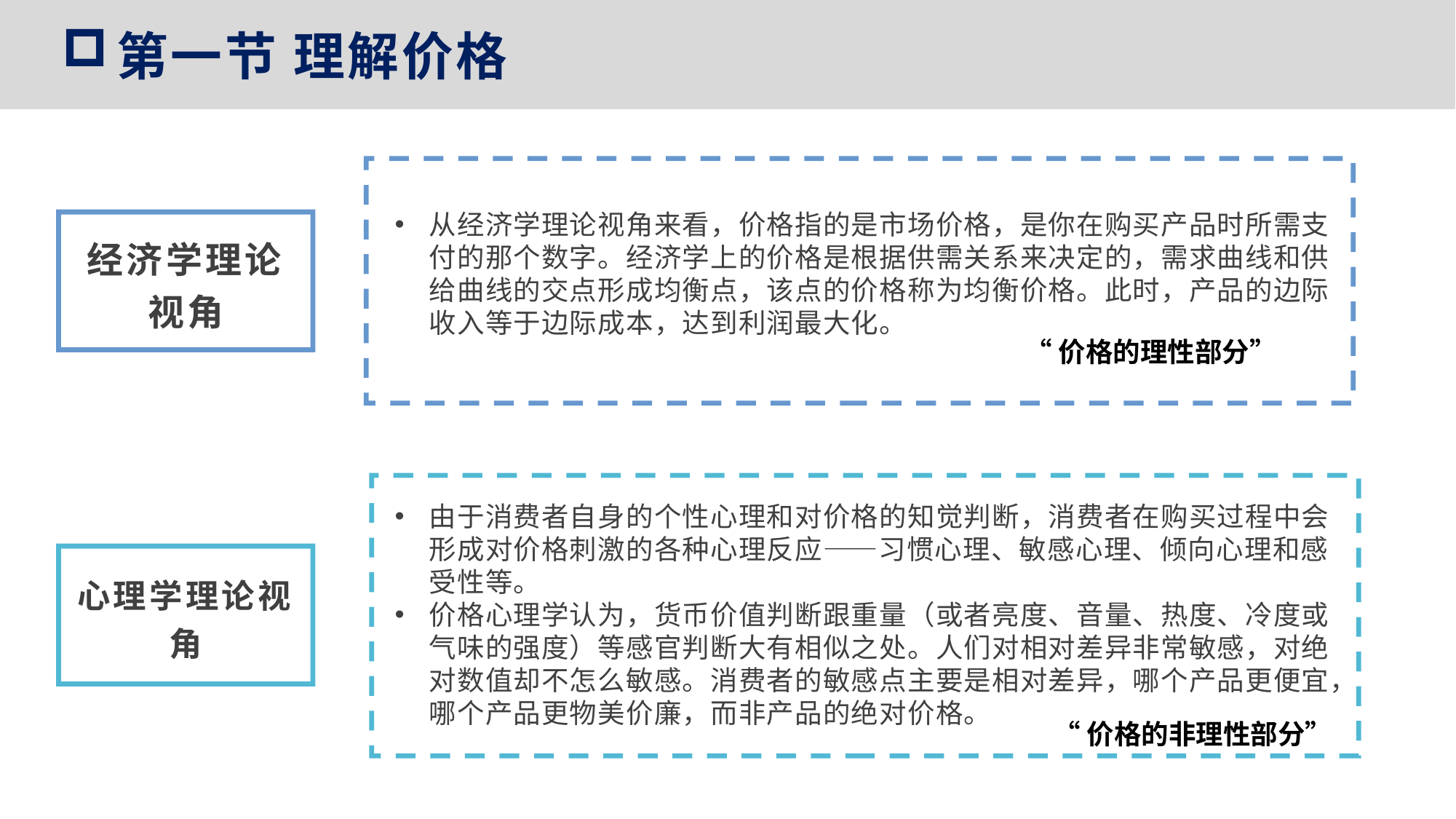

第一节 理解价格

从经济学理论视角来看，价格指的是市场价格，是你在购买产品时所需支付的那个数字。经济学上的价格是根据供需关系来决定的，需求曲线和供给曲线的交点形成均衡点，该点的价格称为均衡价格。此时，产品的边际收入等于边际成本，达到利润最大化。

经济学理论视角
“价格的理性部分”

由于消费者自身的个性心理和对价格的知觉判断，消费者在购买过程中会形成对价格刺激的各种心理反应——习惯心理、敏感心理、倾向心理和感受性等。
价格心理学认为，货币价值判断跟重量（或者亮度、音量、热度、冷度或气味的强度）等感官判断大有相似之处。人们对相对差异非常敏感，对绝对数值却不怎么敏感。消费者的敏感点主要是相对差异，哪个产品更便宜，哪个产品更物美价廉，而非产品的绝对价格。

心理学理论视角
“价格的非理性部分”